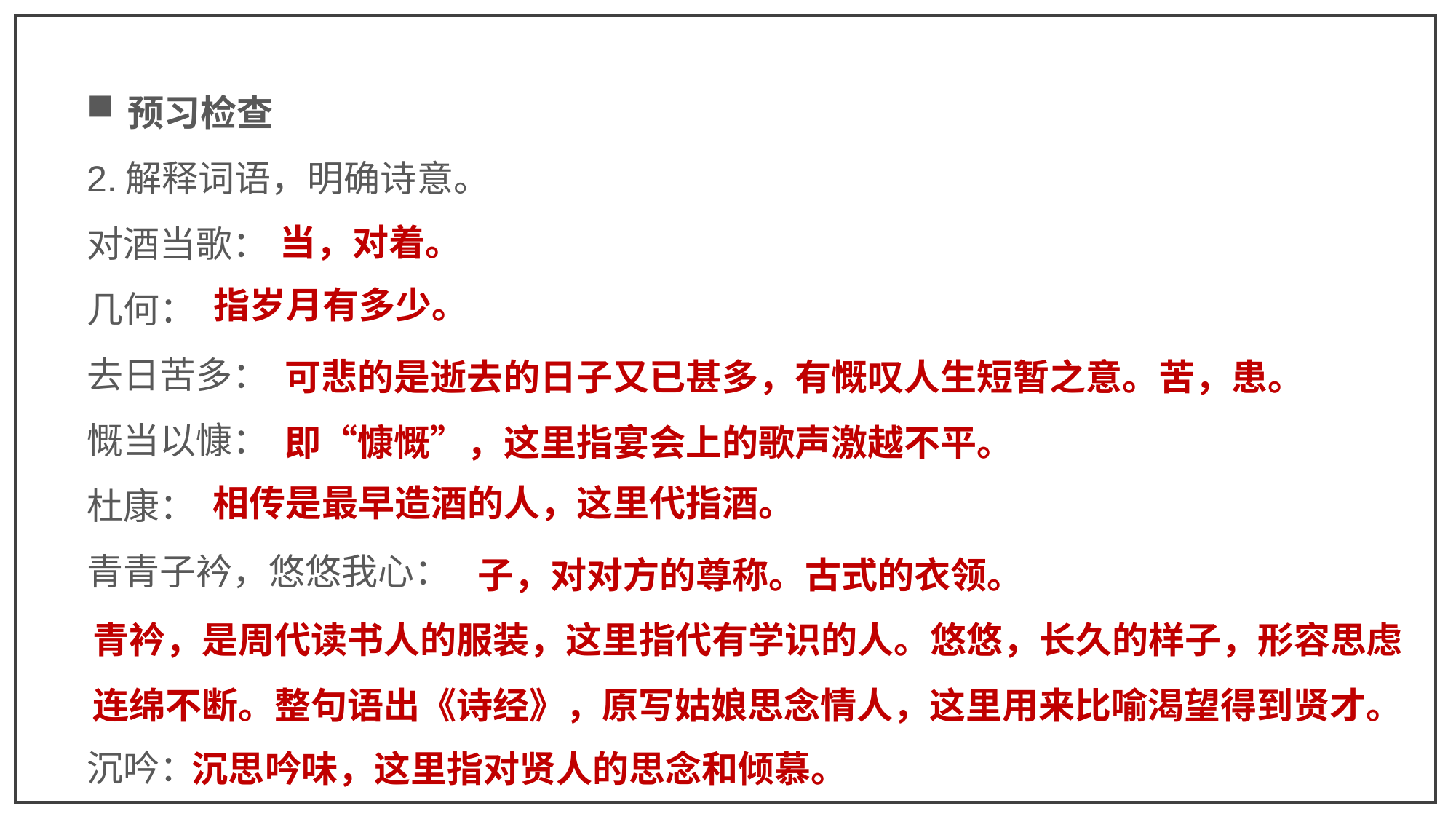

预习检查
2.解释词语，明确诗意。
对酒当歌：
几何：
去日苦多：
慨当以慷：
杜康：
青青子衿，悠悠我心：

沉吟：
当，对着。
指岁月有多少。
可悲的是逝去的日子又已甚多，有慨叹人生短暂之意。苦，患。
即“慷慨”，这里指宴会上的歌声激越不平。
相传是最早造酒的人，这里代指酒。
子，对对方的尊称。古式的衣领。
青衿，是周代读书人的服装，这里指代有学识的人。悠悠，长久的样子，形容思虑连绵不断。整句语出《诗经》，原写姑娘思念情人，这里用来比喻渴望得到贤才。
沉思吟味，这里指对贤人的思念和倾慕。